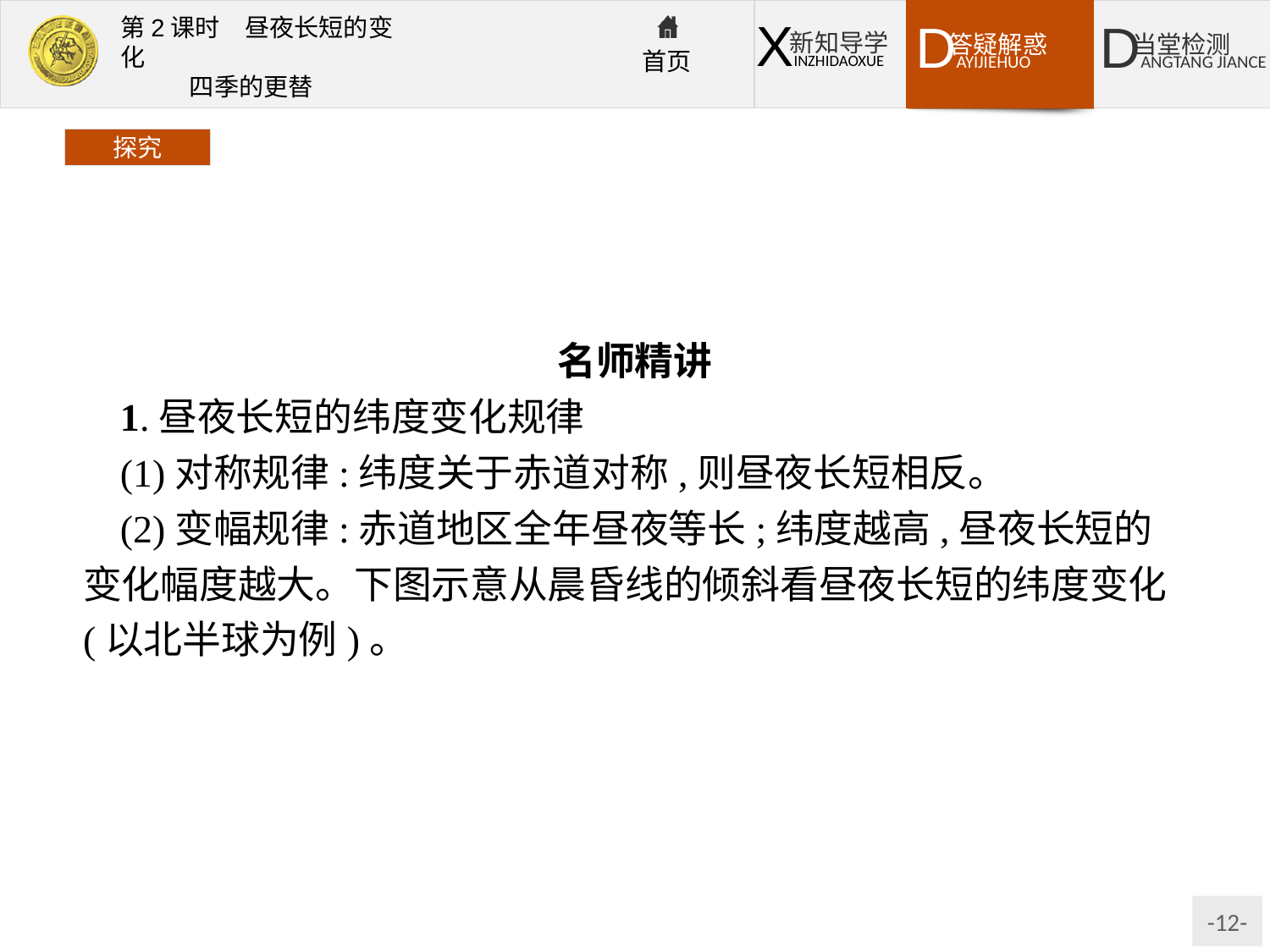

探究
名师精讲
1.昼夜长短的纬度变化规律
(1)对称规律:纬度关于赤道对称,则昼夜长短相反。
(2)变幅规律:赤道地区全年昼夜等长;纬度越高,昼夜长短的变化幅度越大。下图示意从晨昏线的倾斜看昼夜长短的纬度变化(以北半球为例)。